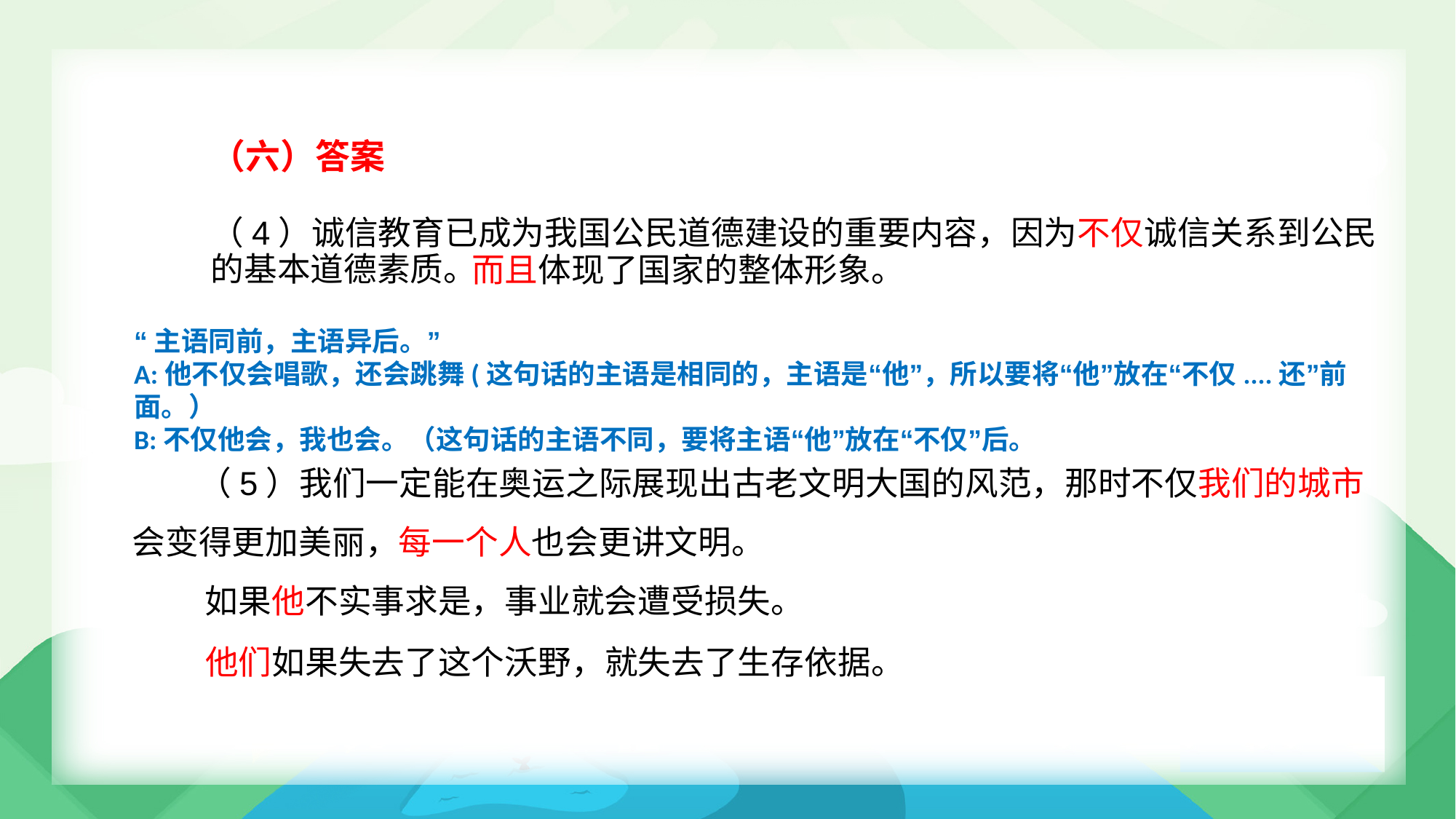

（六）答案
（4）诚信教育已成为我国公民道德建设的重要内容，因为不仅诚信关系到公民的基本道德素质。

而且体现了国家的整体形象。
“主语同前，主语异后。”
A:他不仅会唱歌，还会跳舞(这句话的主语是相同的，主语是“他”，所以要将“他”放在“不仅....还”前面。）
B:不仅他会，我也会。（这句话的主语不同，要将主语“他”放在“不仅”后。
（5）我们一定能在奥运之际展现出古老文明大国的风范，那时不仅我们的城市
会变得更加美丽，每一个人也会更讲文明。
如果他不实事求是，事业就会遭受损失。
他们如果失去了这个沃野，就失去了生存依据。